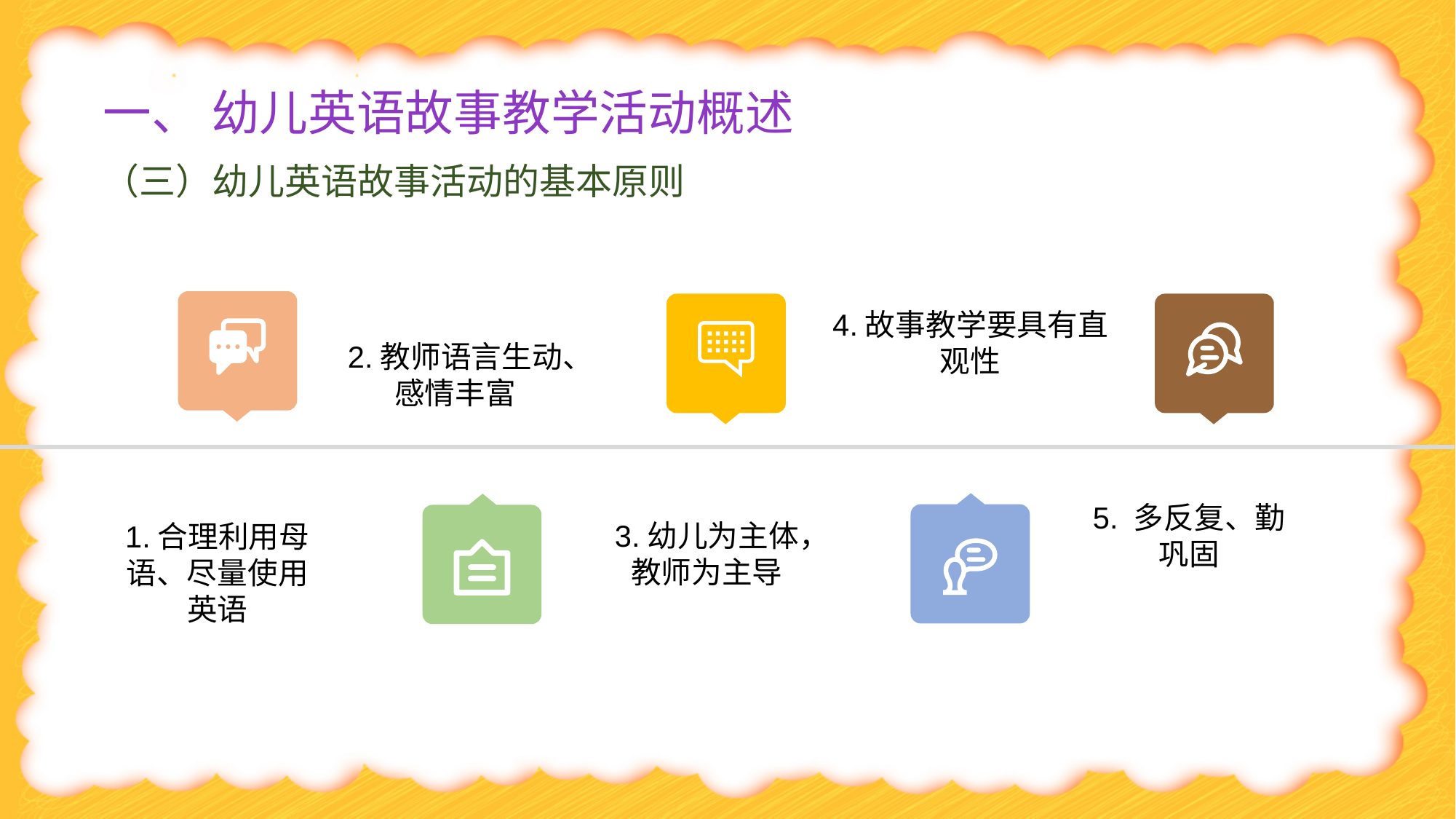

# 一、 幼儿英语故事教学活动概述
（三）幼儿英语故事活动的基本原则

4.故事教学要具有直观性

2.教师语言生动、感情丰富
5. 多反复、勤巩固

1.合理利用母语、尽量使用英语
3.幼儿为主体，教师为主导